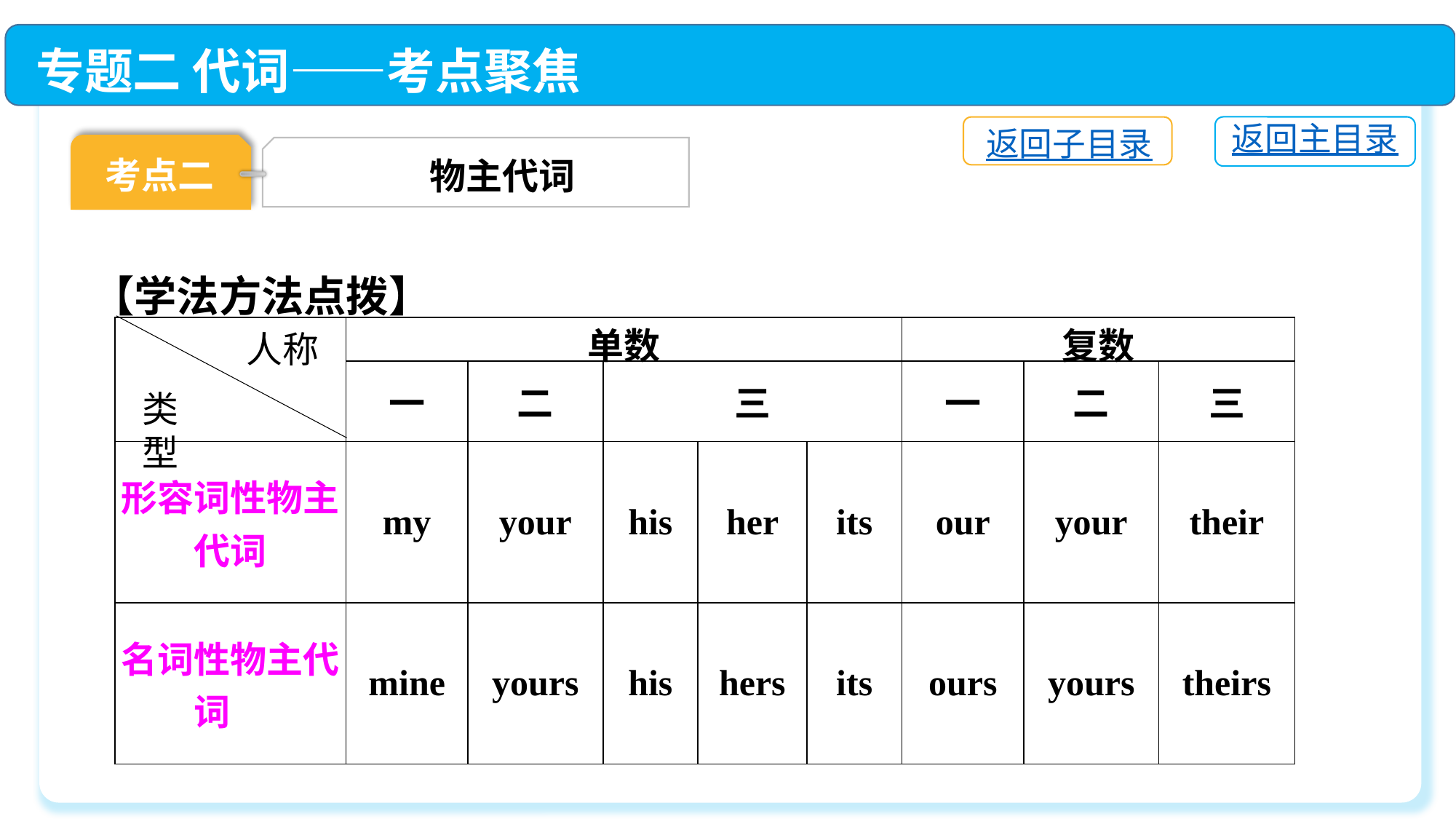

专题二 代词——考点聚焦

返回主目录

返回子目录
考点二
物主代词

【学法方法点拨】
|  | 单数 |  |  |  |  | 复数 |  |  |
| --- | --- | --- | --- | --- | --- | --- | --- | --- |
|  | 一 | 二 | 三 |  |  | 一 | 二 | 三 |
| 形容词性物主代词 | my | your | his | her | its | our | your | their |
| 名词性物主代词 | mine | yours | his | hers | its | ours | yours | theirs |
人称
类型